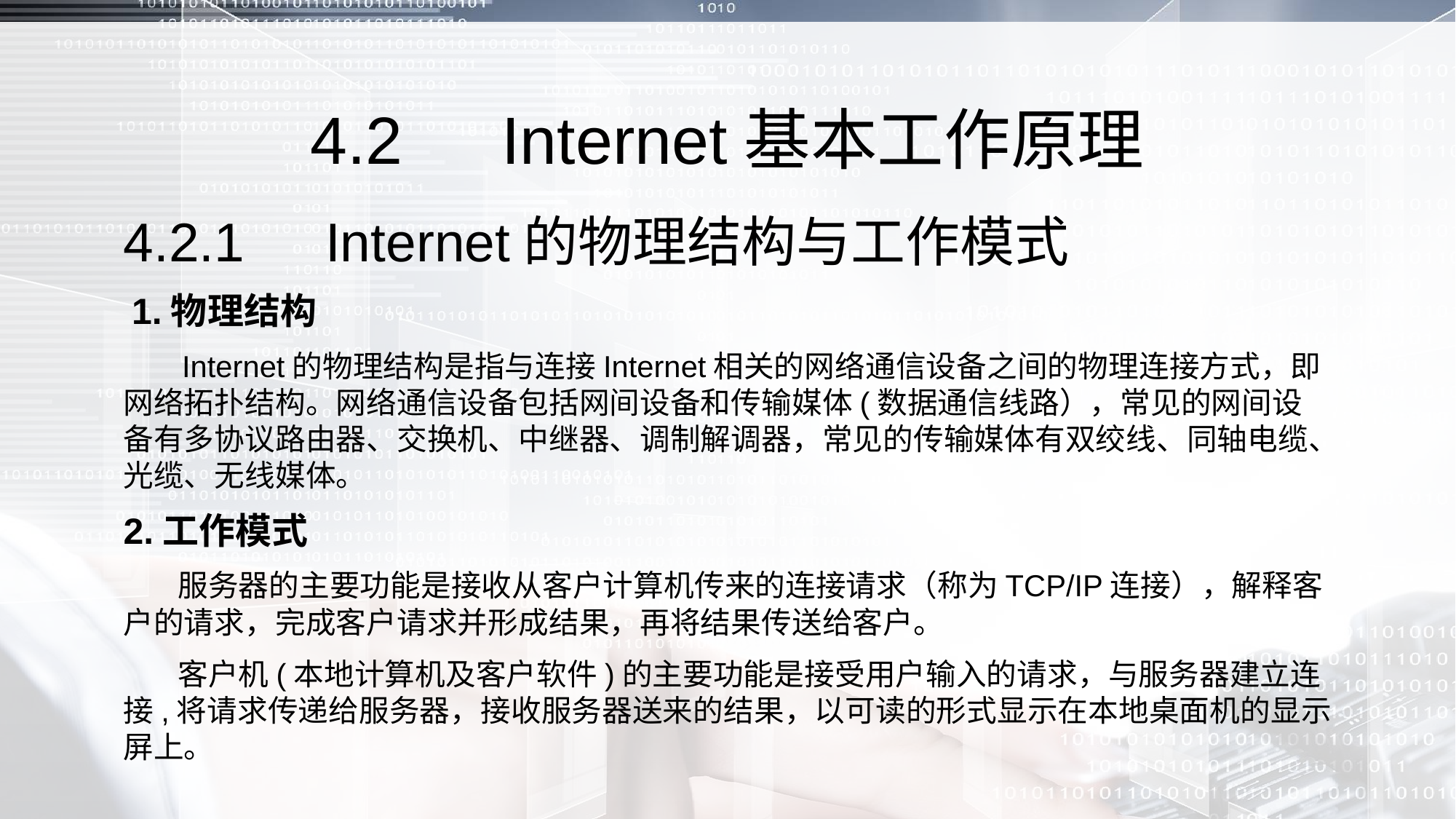

# 4.2　Internet基本工作原理
4.2.1　Internet的物理结构与工作模式
 1.物理结构
       Internet的物理结构是指与连接Internet相关的网络通信设备之间的物理连接方式，即网络拓扑结构。网络通信设备包括网间设备和传输媒体(数据通信线路），常见的网间设备有多协议路由器、交换机、中继器、调制解调器，常见的传输媒体有双绞线、同轴电缆、光缆、无线媒体。
2.工作模式
       服务器的主要功能是接收从客户计算机传来的连接请求（称为TCP/IP连接），解释客户的请求，完成客户请求并形成结果，再将结果传送给客户。
       客户机(本地计算机及客户软件)的主要功能是接受用户输入的请求，与服务器建立连接,将请求传递给服务器，接收服务器送来的结果，以可读的形式显示在本地桌面机的显示屏上。